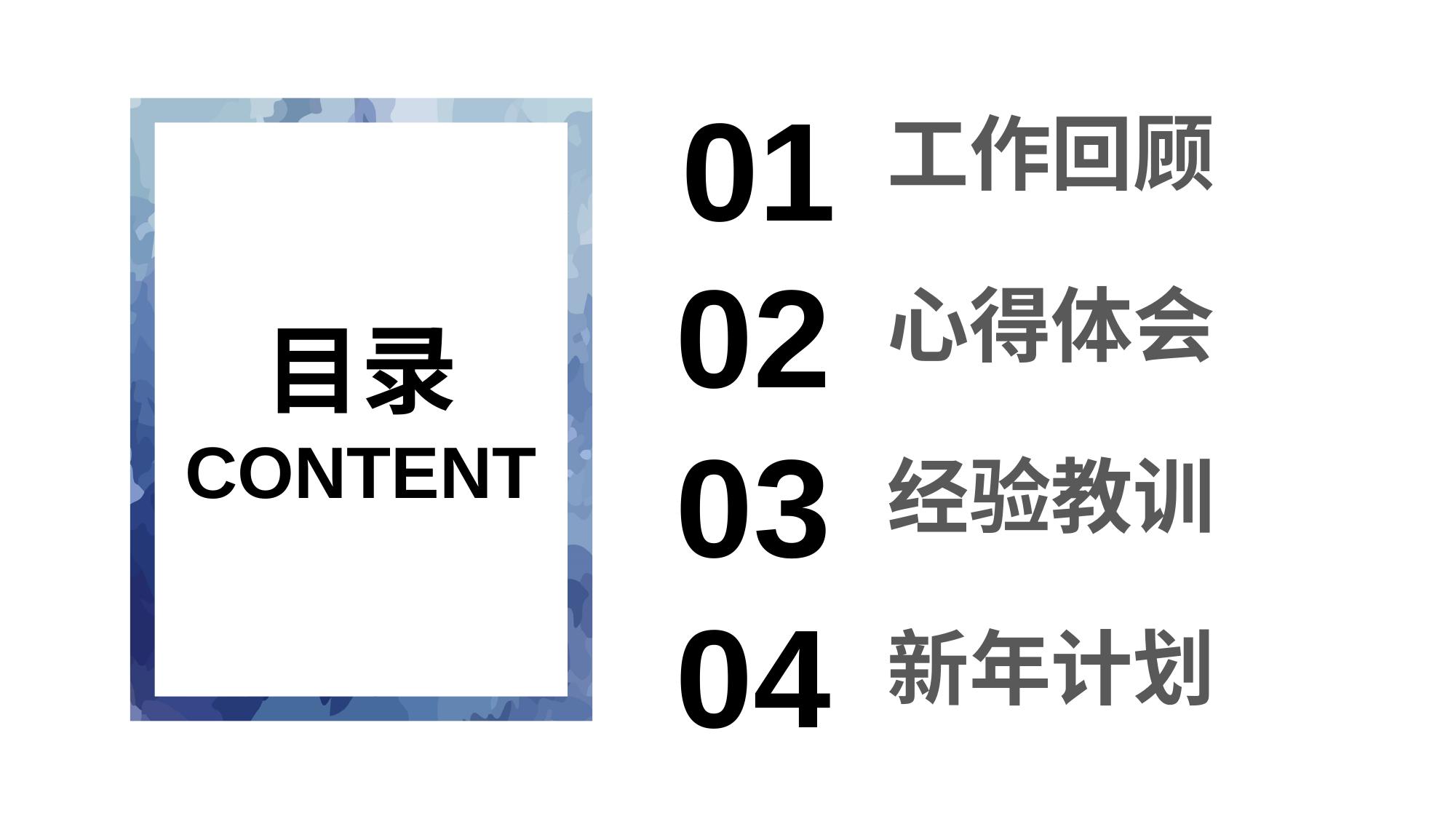

01
工作回顾
02
心得体会
03
经验教训
04
新年计划